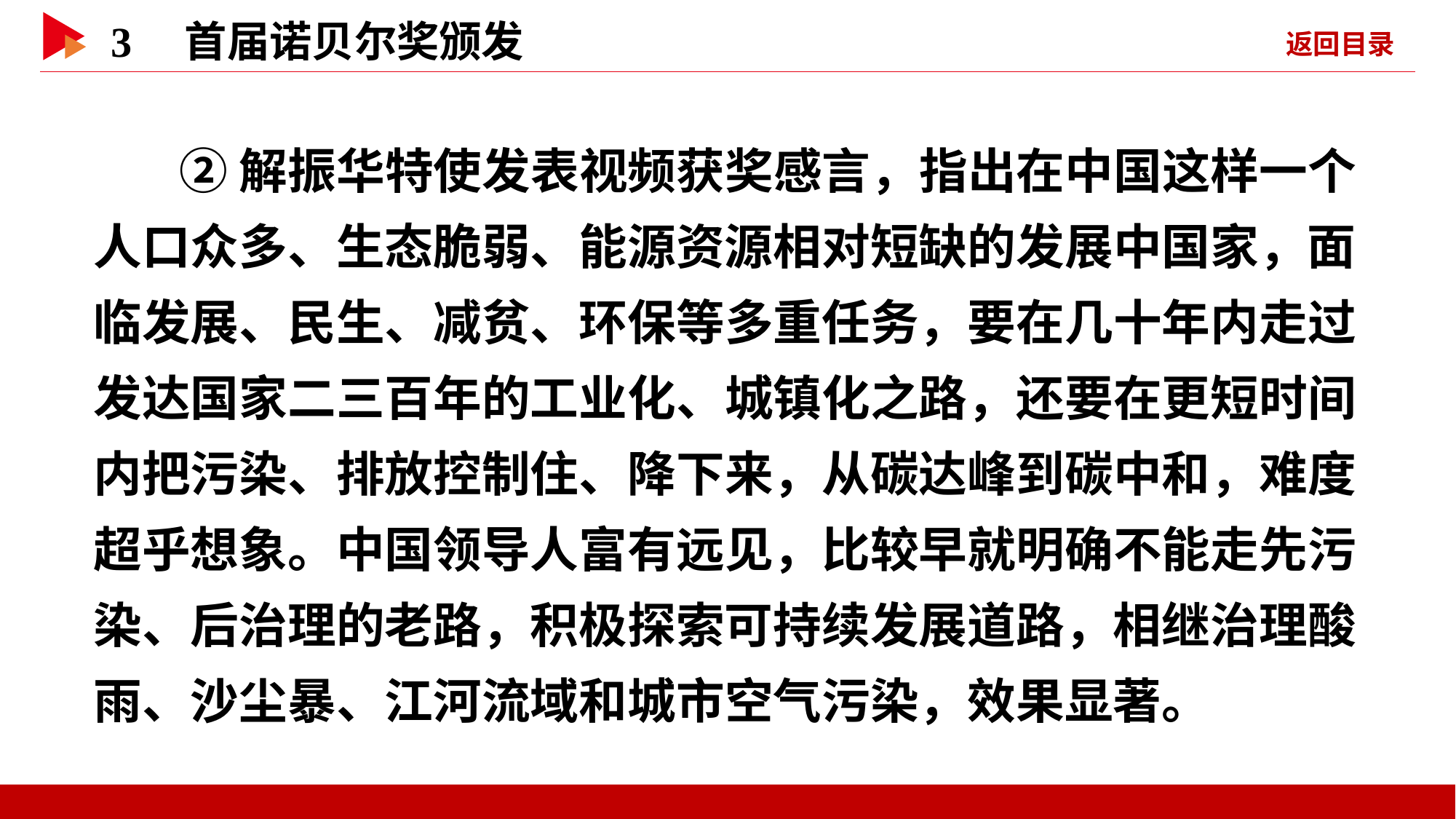

②解振华特使发表视频获奖感言，指出在中国这样一个人口众多、生态脆弱、能源资源相对短缺的发展中国家，面临发展、民生、减贫、环保等多重任务，要在几十年内走过发达国家二三百年的工业化、城镇化之路，还要在更短时间内把污染、排放控制住、降下来，从碳达峰到碳中和，难度超乎想象。中国领导人富有远见，比较早就明确不能走先污染、后治理的老路，积极探索可持续发展道路，相继治理酸雨、沙尘暴、江河流域和城市空气污染，效果显著。